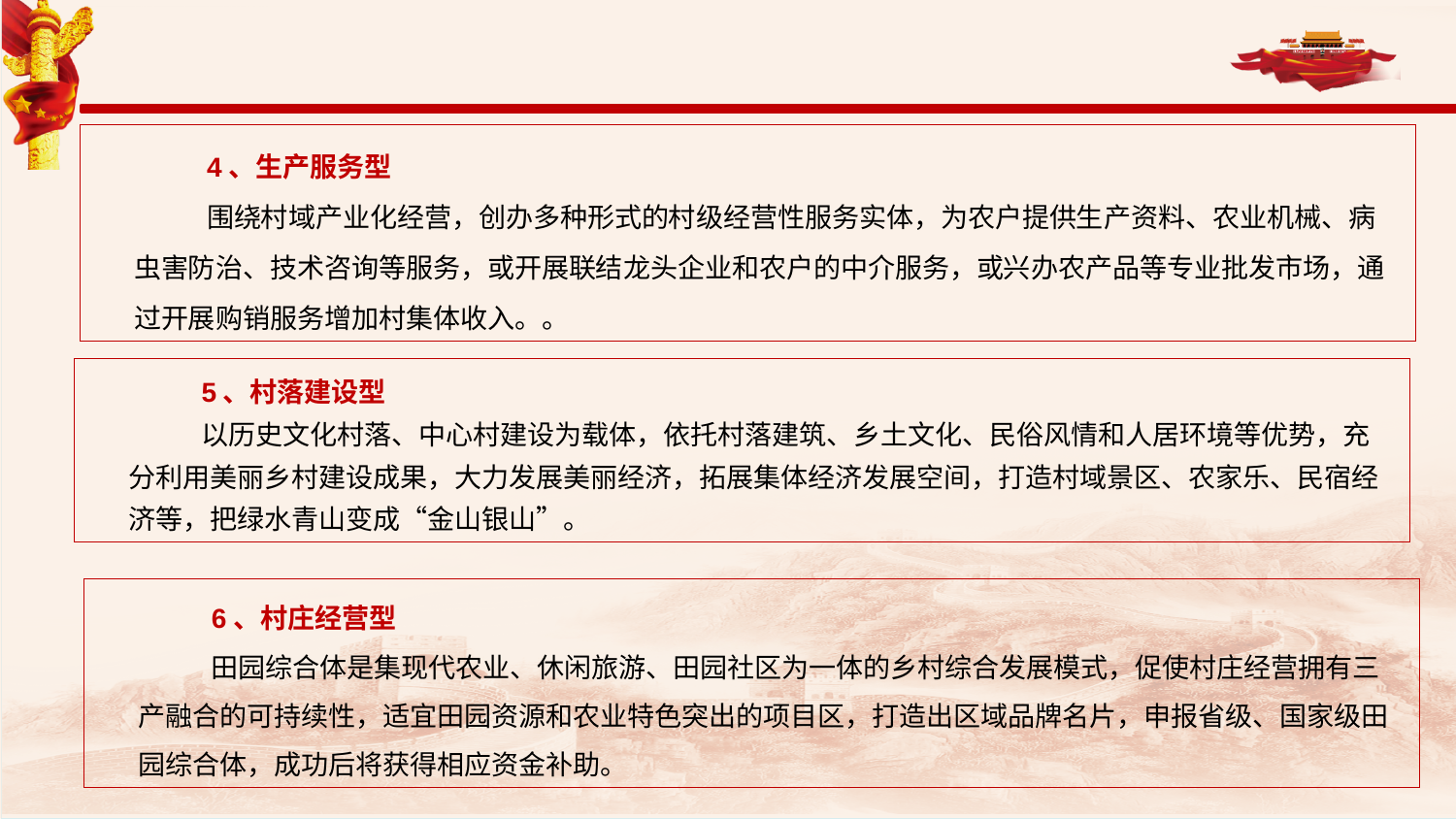

4、生产服务型
围绕村域产业化经营，创办多种形式的村级经营性服务实体，为农户提供生产资料、农业机械、病虫害防治、技术咨询等服务，或开展联结龙头企业和农户的中介服务，或兴办农产品等专业批发市场，通过开展购销服务增加村集体收入。。
5、村落建设型
以历史文化村落、中心村建设为载体，依托村落建筑、乡土文化、民俗风情和人居环境等优势，充分利用美丽乡村建设成果，大力发展美丽经济，拓展集体经济发展空间，打造村域景区、农家乐、民宿经济等，把绿水青山变成“金山银山”。
6、村庄经营型
田园综合体是集现代农业、休闲旅游、田园社区为一体的乡村综合发展模式，促使村庄经营拥有三产融合的可持续性，适宜田园资源和农业特色突出的项目区，打造出区域品牌名片，申报省级、国家级田园综合体，成功后将获得相应资金补助。